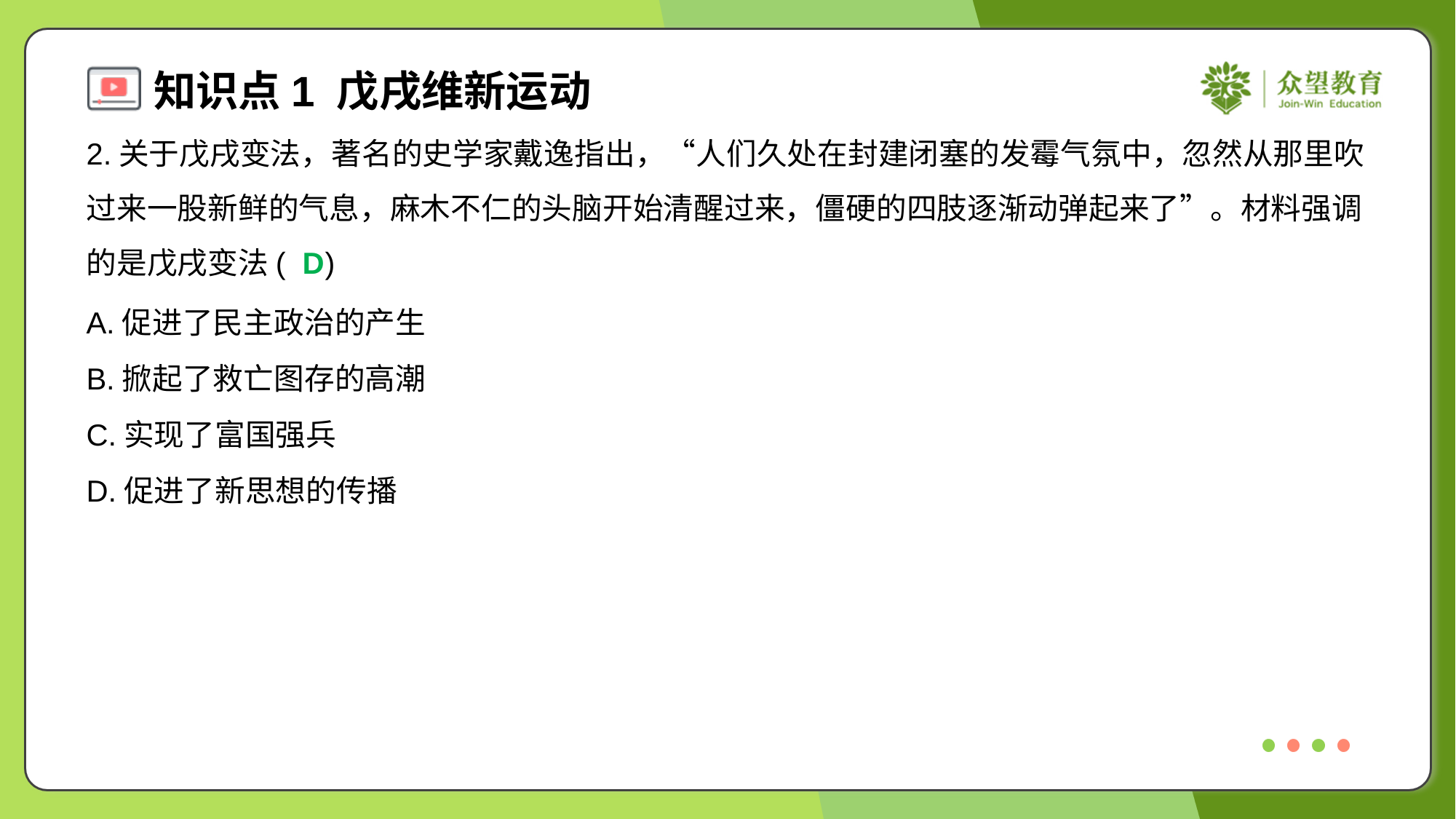

2.关于戊戌变法，著名的史学家戴逸指出，“人们久处在封建闭塞的发霉气氛中，忽然从那里吹
过来一股新鲜的气息，麻木不仁的头脑开始清醒过来，僵硬的四肢逐渐动弹起来了”。材料强调
的是戊戌变法(     )
D
A.促进了民主政治的产生
B.掀起了救亡图存的高潮
C.实现了富国强兵
D.促进了新思想的传播